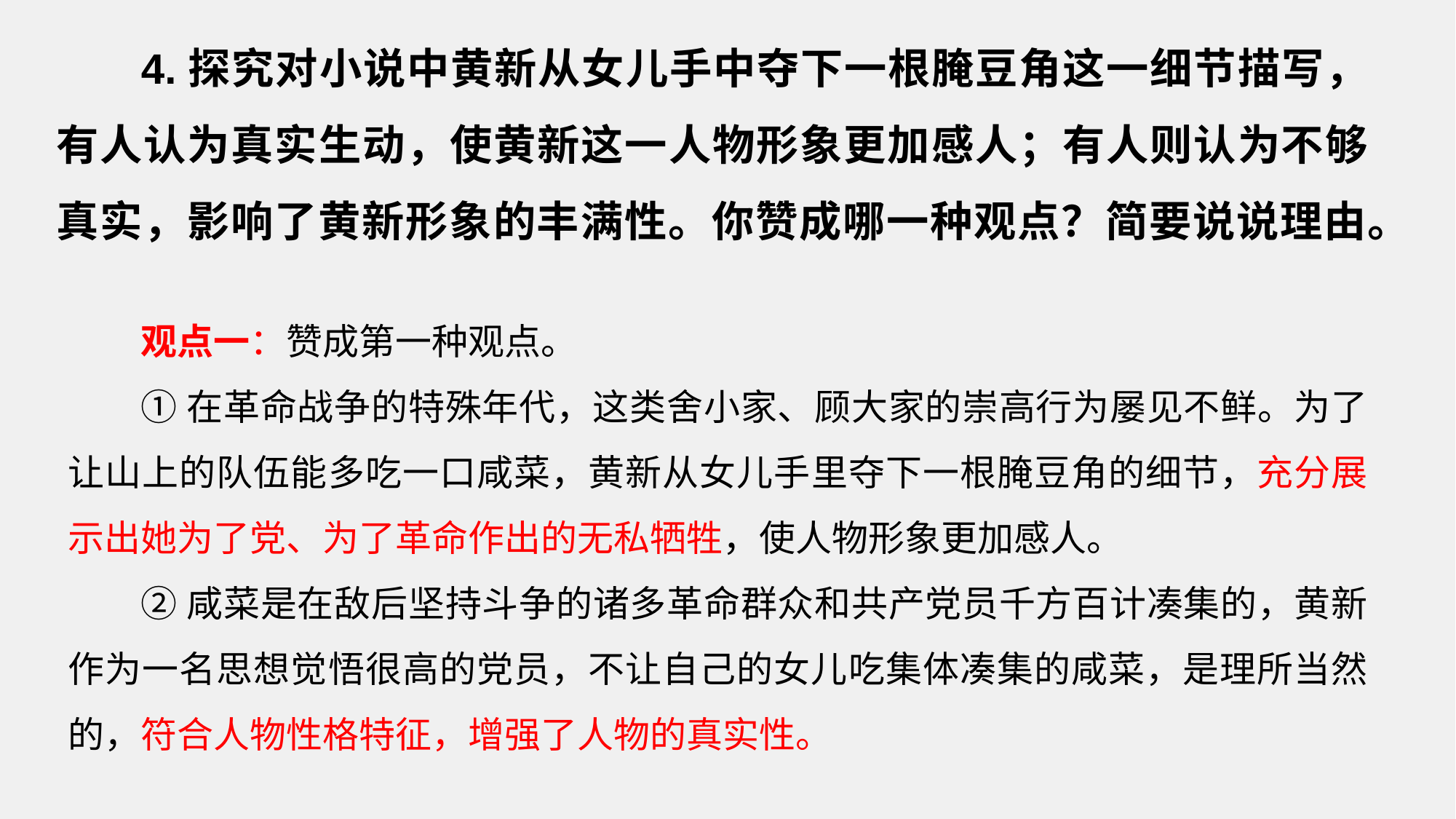

4.探究对小说中黄新从女儿手中夺下一根腌豆角这一细节描写，有人认为真实生动，使黄新这一人物形象更加感人；有人则认为不够真实，影响了黄新形象的丰满性。你赞成哪一种观点？简要说说理由。
观点一：赞成第一种观点。
①在革命战争的特殊年代，这类舍小家、顾大家的崇高行为屡见不鲜。为了让山上的队伍能多吃一口咸菜，黄新从女儿手里夺下一根腌豆角的细节，充分展示出她为了党、为了革命作出的无私牺牲，使人物形象更加感人。
②咸菜是在敌后坚持斗争的诸多革命群众和共产党员千方百计凑集的，黄新作为一名思想觉悟很高的党员，不让自己的女儿吃集体凑集的咸菜，是理所当然的，符合人物性格特征，增强了人物的真实性。